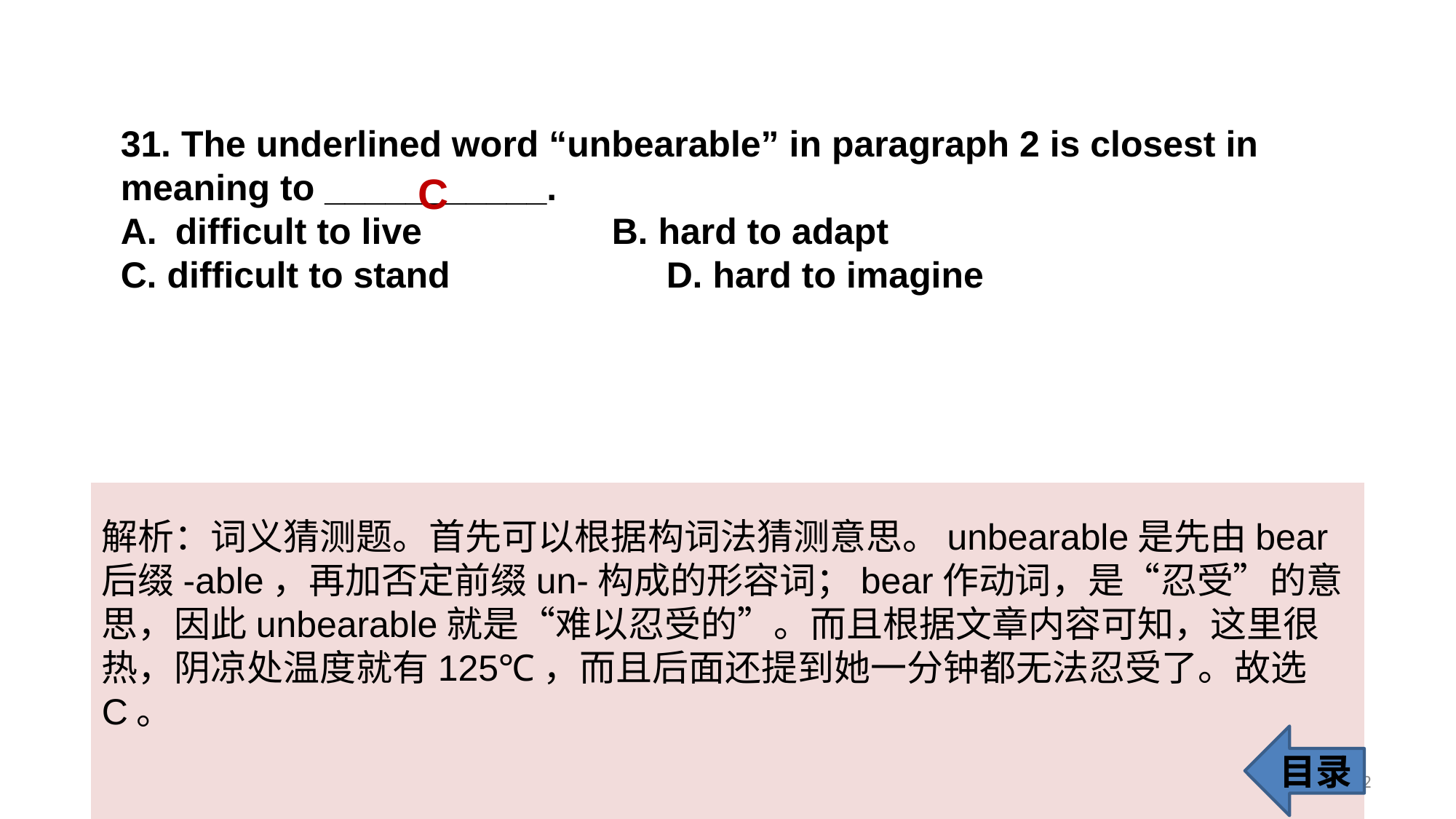

31. The underlined word “unbearable” in paragraph 2 is closest in meaning to ___________.
difficult to live 		B. hard to adapt
C. difficult to stand 		D. hard to imagine
C

解析：词义猜测题。首先可以根据构词法猜测意思。unbearable是先由bear后缀-able，再加否定前缀un-构成的形容词；bear作动词，是“忍受”的意
思，因此unbearable就是“难以忍受的”。而且根据文章内容可知，这里很热，阴凉处温度就有125℃，而且后面还提到她一分钟都无法忍受了。故选C。
目录
32